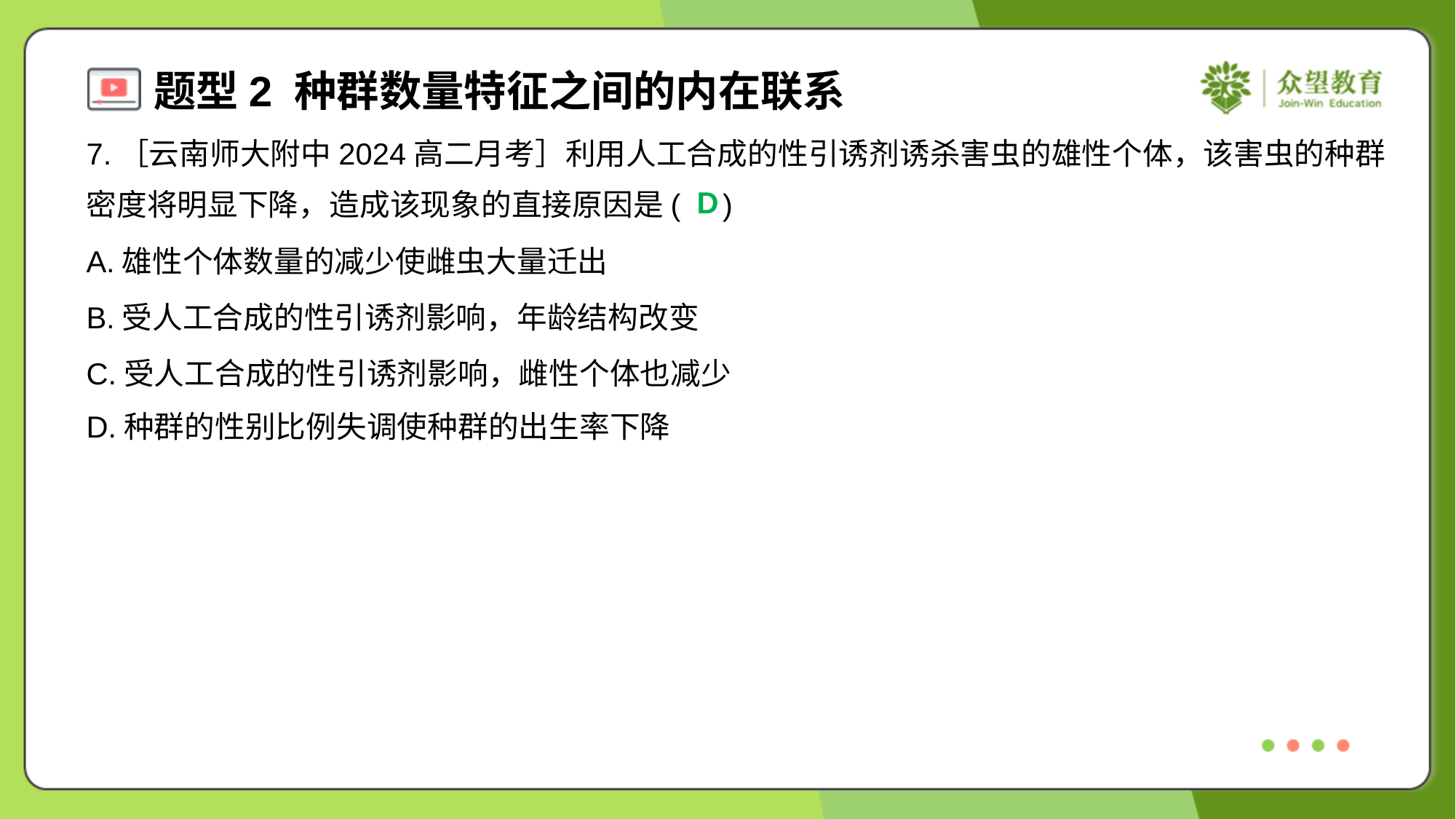

7.［云南师大附中2024高二月考］利用人工合成的性引诱剂诱杀害虫的雄性个体，该害虫的种群
密度将明显下降，造成该现象的直接原因是(     )
D
A.雄性个体数量的减少使雌虫大量迁出
B.受人工合成的性引诱剂影响，年龄结构改变
C.受人工合成的性引诱剂影响，雌性个体也减少
D.种群的性别比例失调使种群的出生率下降